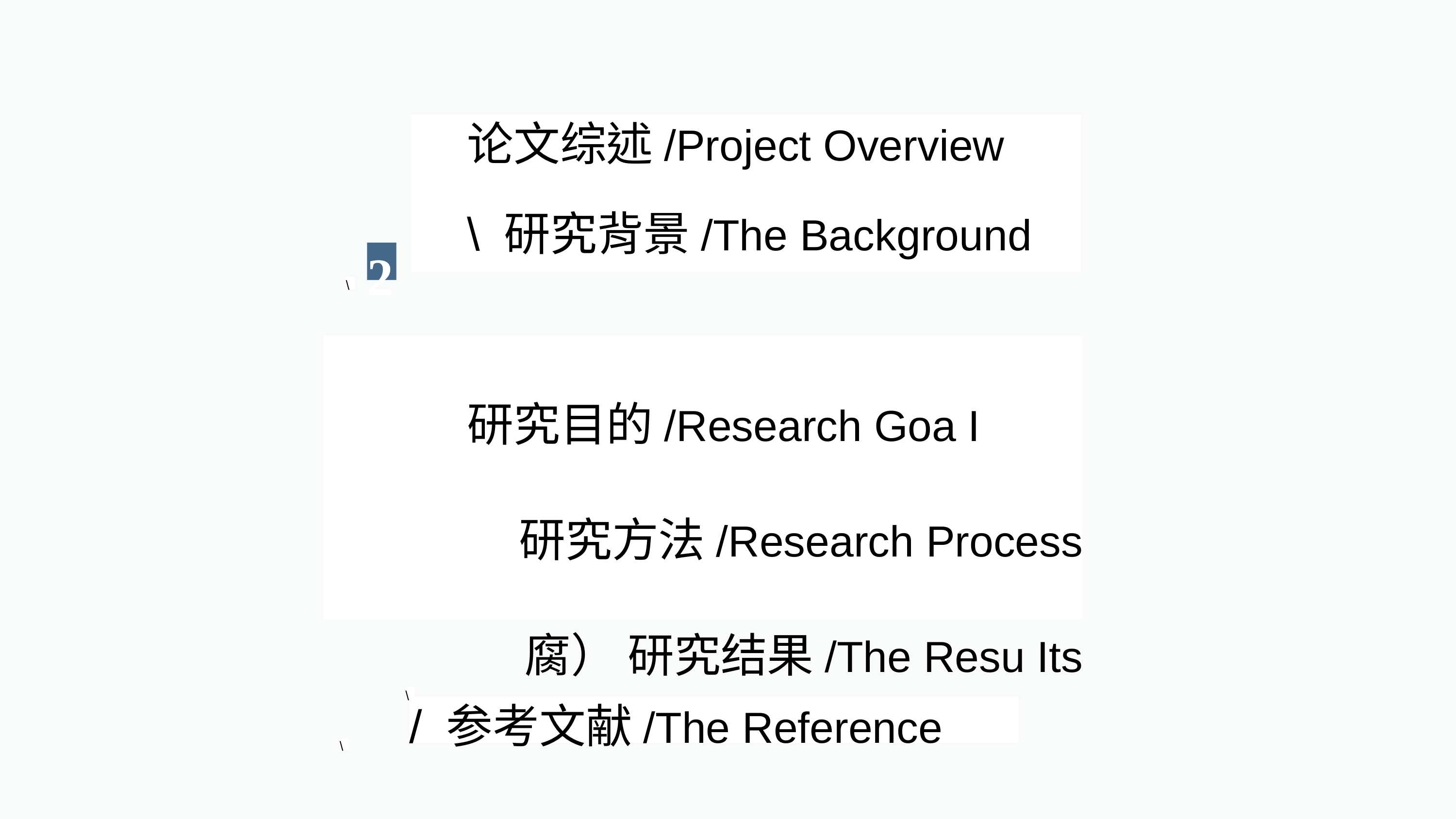

论文综述/Project Overview
\ 研究背景/The Background
2
\
研究目的/Research Goa I
研究方法/Research Process 腐） 研究结果/The Resu Its
3
4
\
/ 参考文献/The Reference
\